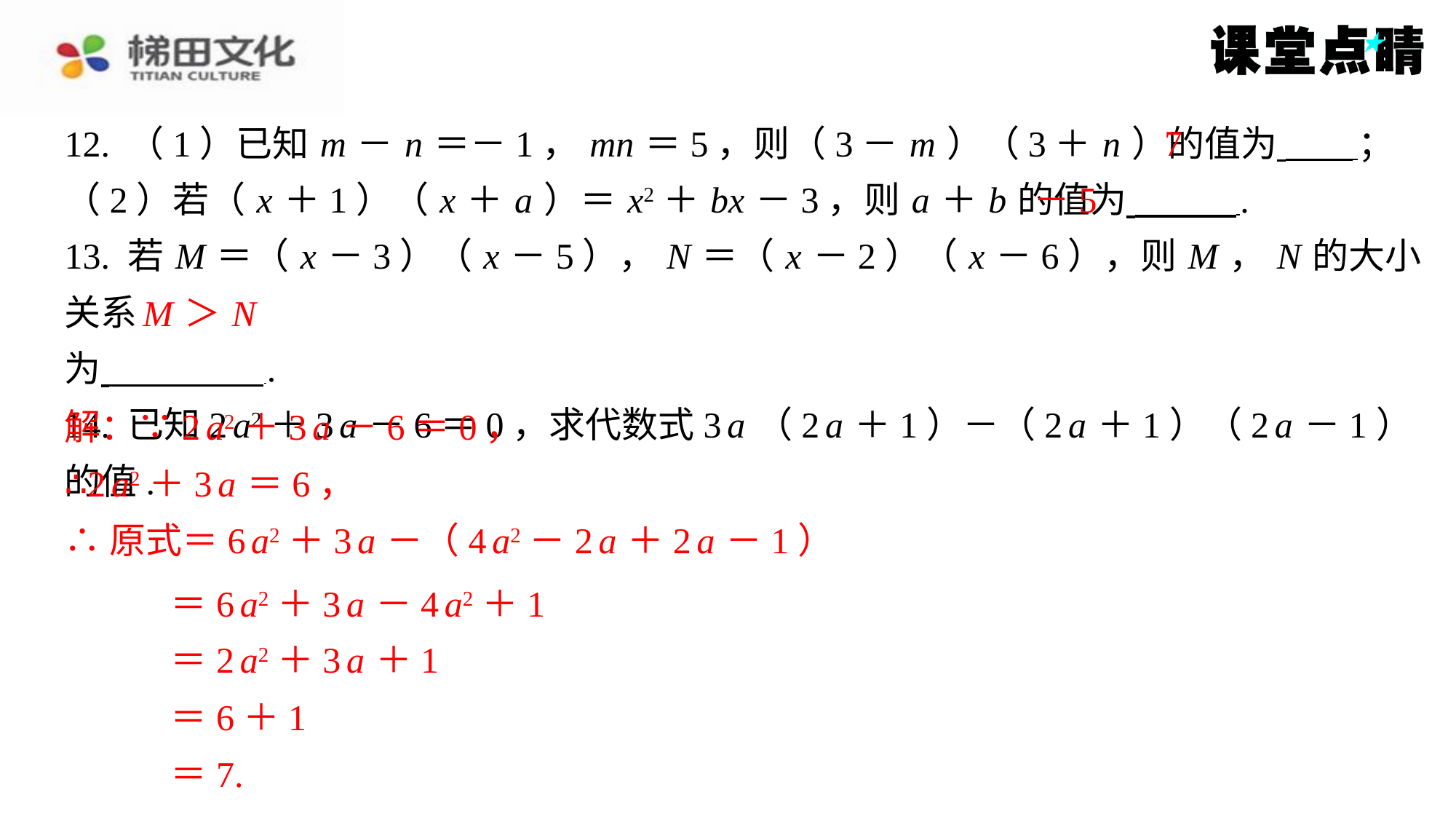

7
12. （1）已知 m － n ＝－1， mn ＝5，则（3－ m ）（3＋ n ）的值为            ⁠；
（2）若（ x ＋1）（ x ＋ a ）＝ x2＋ bx －3，则 a ＋ b 的值为                 ⁠.
13. 若 M ＝（ x －3）（ x －5）， N ＝（ x －2）（ x －6），则 M ， N 的大小关系
为                         ⁠.
14. 已知2 a2＋3 a －6＝0，求代数式3 a （2 a ＋1）－（2 a ＋1）（2 a －1）的值.
解：∵2 a2＋3 a －6＝0，
∴2 a2＋3 a ＝6，
∴原式＝6 a2＋3 a －（4 a2－2 a ＋2 a －1）
＝6 a2＋3 a －4 a2＋1
＝2 a2＋3 a ＋1
＝6＋1
＝7.
－5
M ＞ N
解：∵2 a2＋3 a －6＝0，
∴2 a2＋3 a ＝6，
∴原式＝6 a2＋3 a －（4 a2－2 a ＋2 a －1）
＝6 a2＋3 a －4 a2＋1
＝2 a2＋3 a ＋1
＝6＋1
＝7.